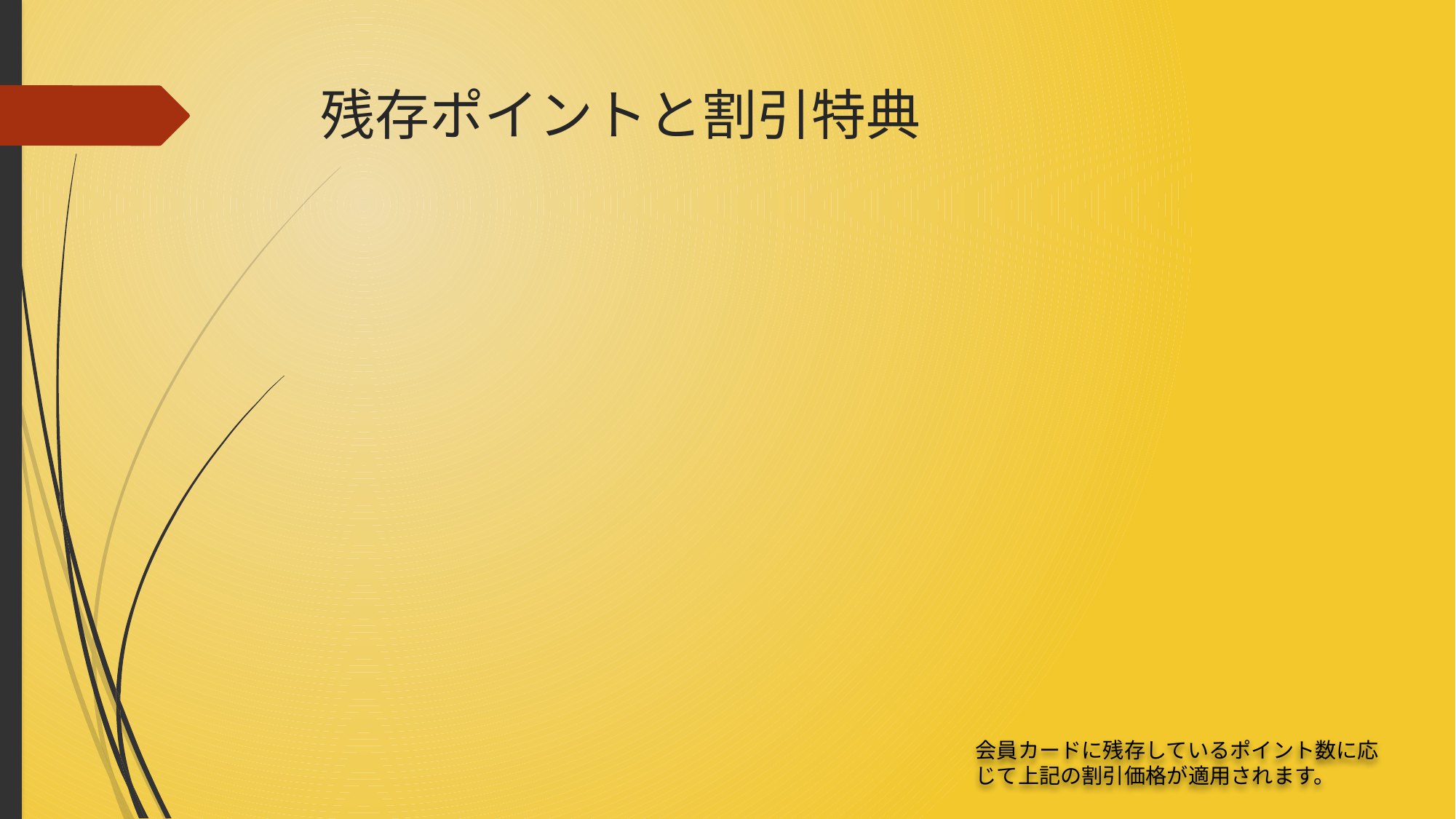

# 残存ポイントと割引特典

会員カードに残存しているポイント数に応じて上記の割引価格が適用されます。